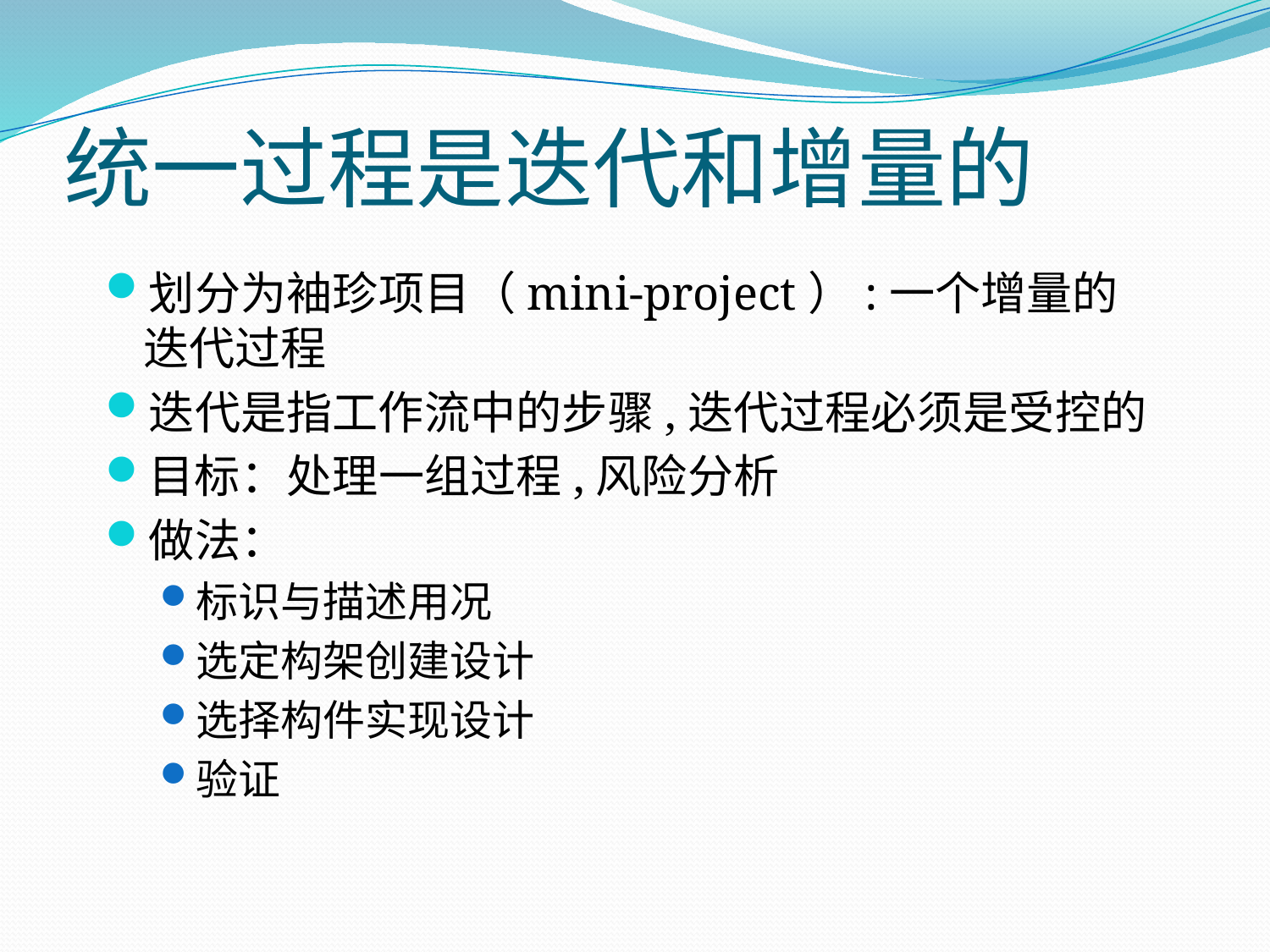

# 统一过程是迭代和增量的
划分为袖珍项目（mini-project）:一个增量的迭代过程
迭代是指工作流中的步骤,迭代过程必须是受控的
目标：处理一组过程,风险分析
做法：
标识与描述用况
选定构架创建设计
选择构件实现设计
验证